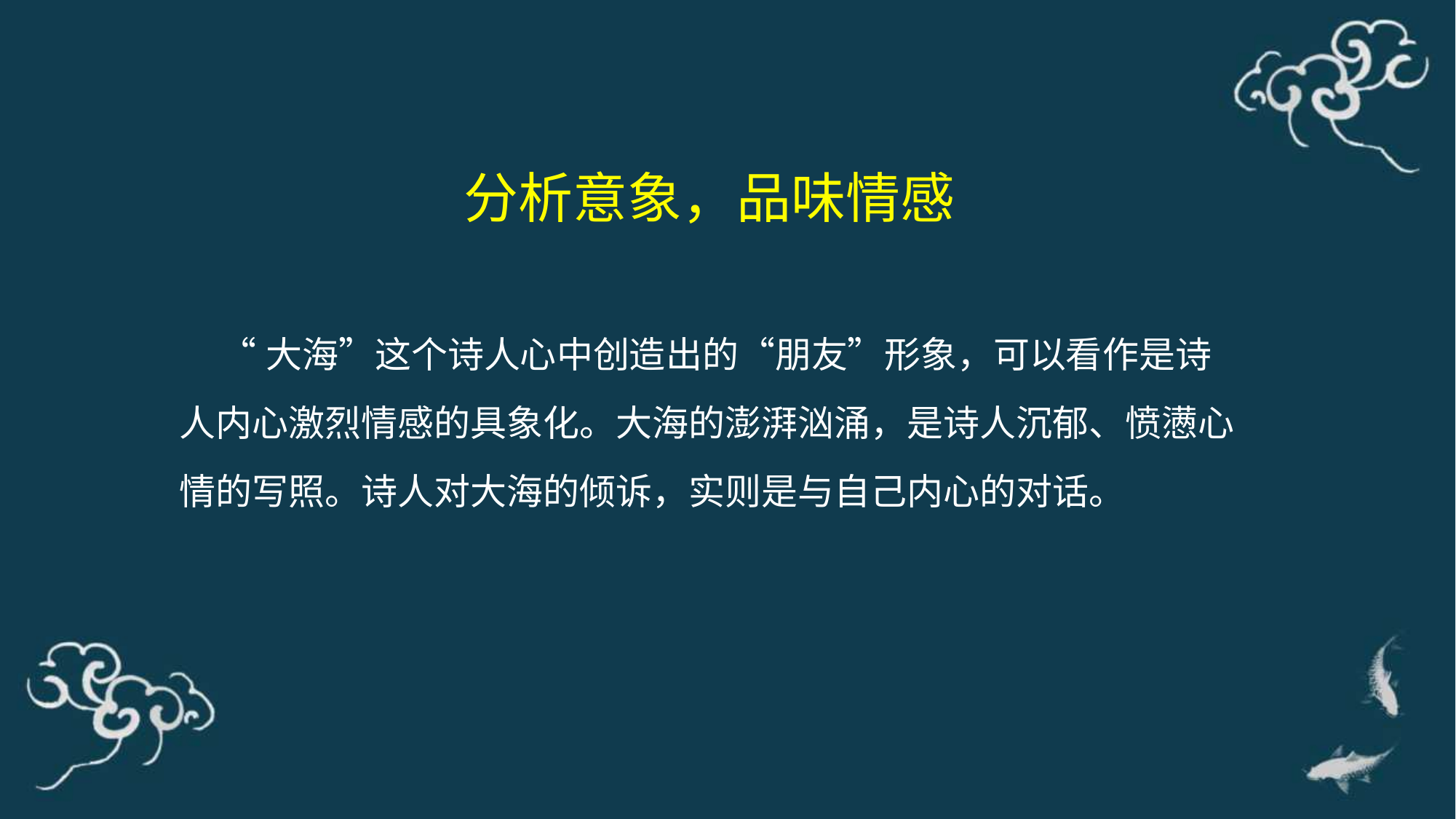

分析意象，品味情感
     “大海”这个诗人心中创造出的“朋友”形象，可以看作是诗人内心激烈情感的具象化。大海的澎湃汹涌，是诗人沉郁、愤懑心情的写照。诗人对大海的倾诉，实则是与自己内心的对话。